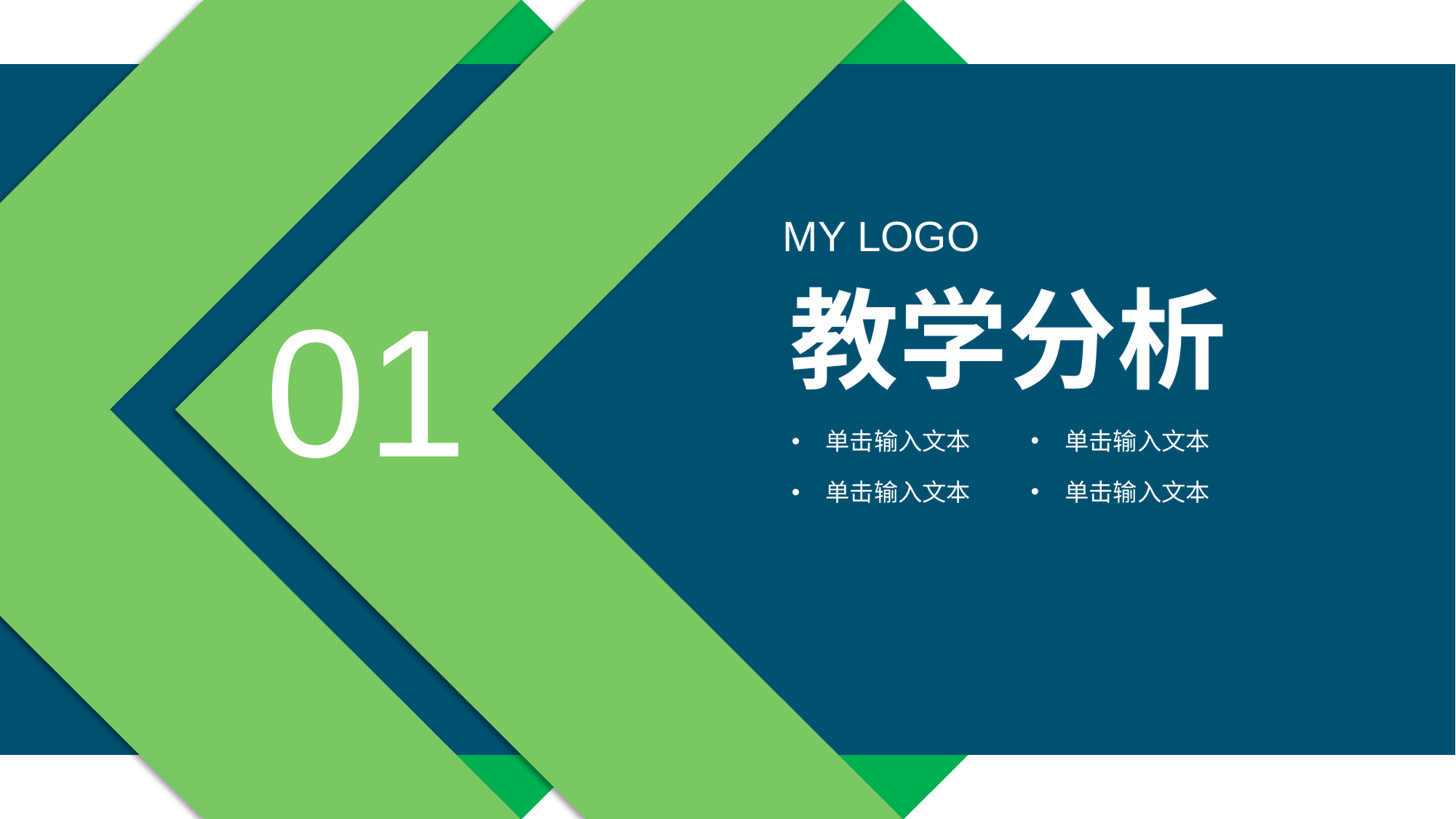

MY LOGO
教学分析
01
单击输入文本
单击输入文本
单击输入文本
单击输入文本